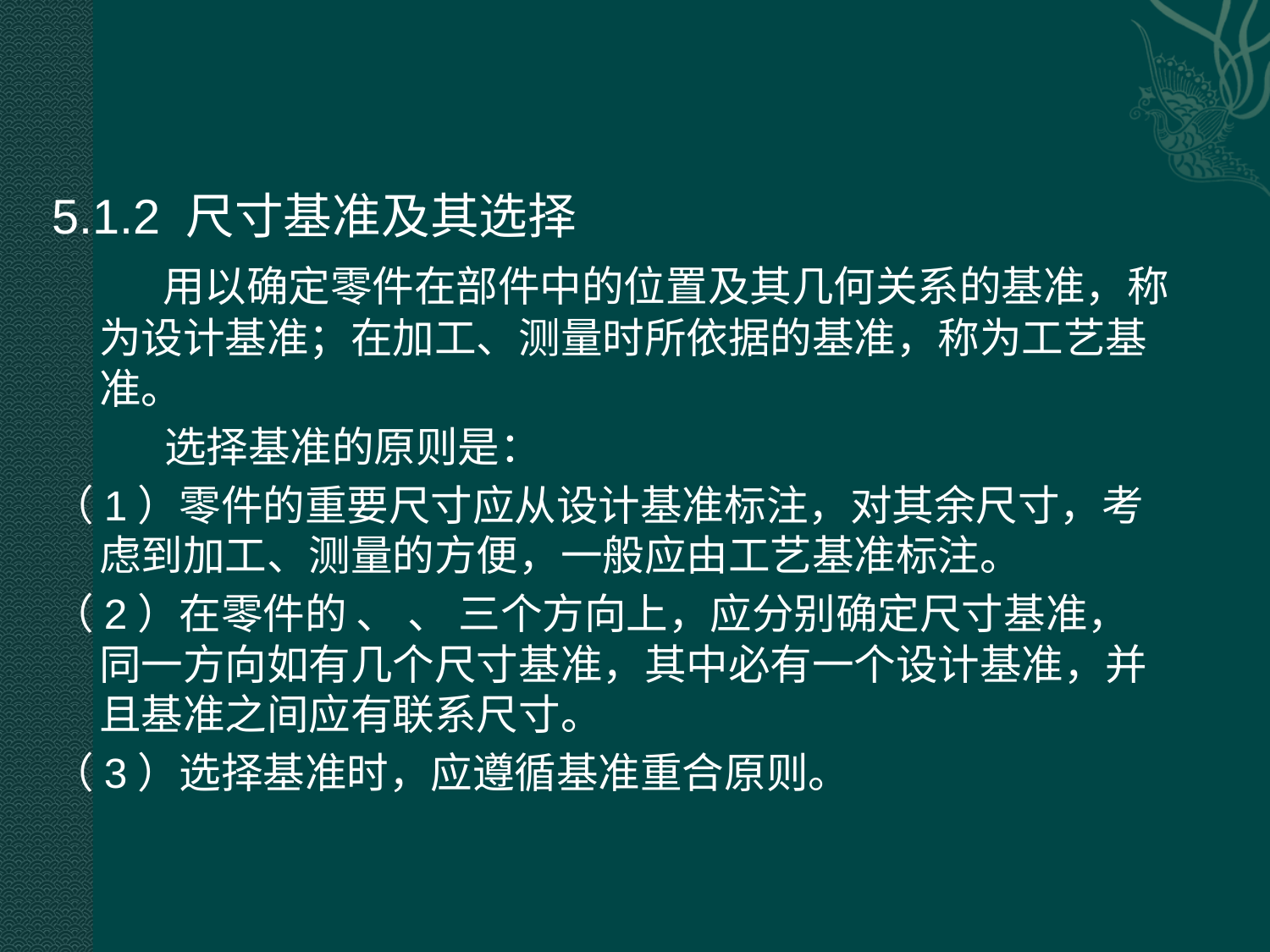

5.1.2 尺寸基准及其选择
         用以确定零件在部件中的位置及其几何关系的基准，称为设计基准；在加工、测量时所依据的基准，称为工艺基准。
           选择基准的原则是：
（1）零件的重要尺寸应从设计基准标注，对其余尺寸，考虑到加工、测量的方便，一般应由工艺基准标注。
（2）在零件的 、 、 三个方向上，应分别确定尺寸基准，同一方向如有几个尺寸基准，其中必有一个设计基准，并且基准之间应有联系尺寸。
（3）选择基准时，应遵循基准重合原则。